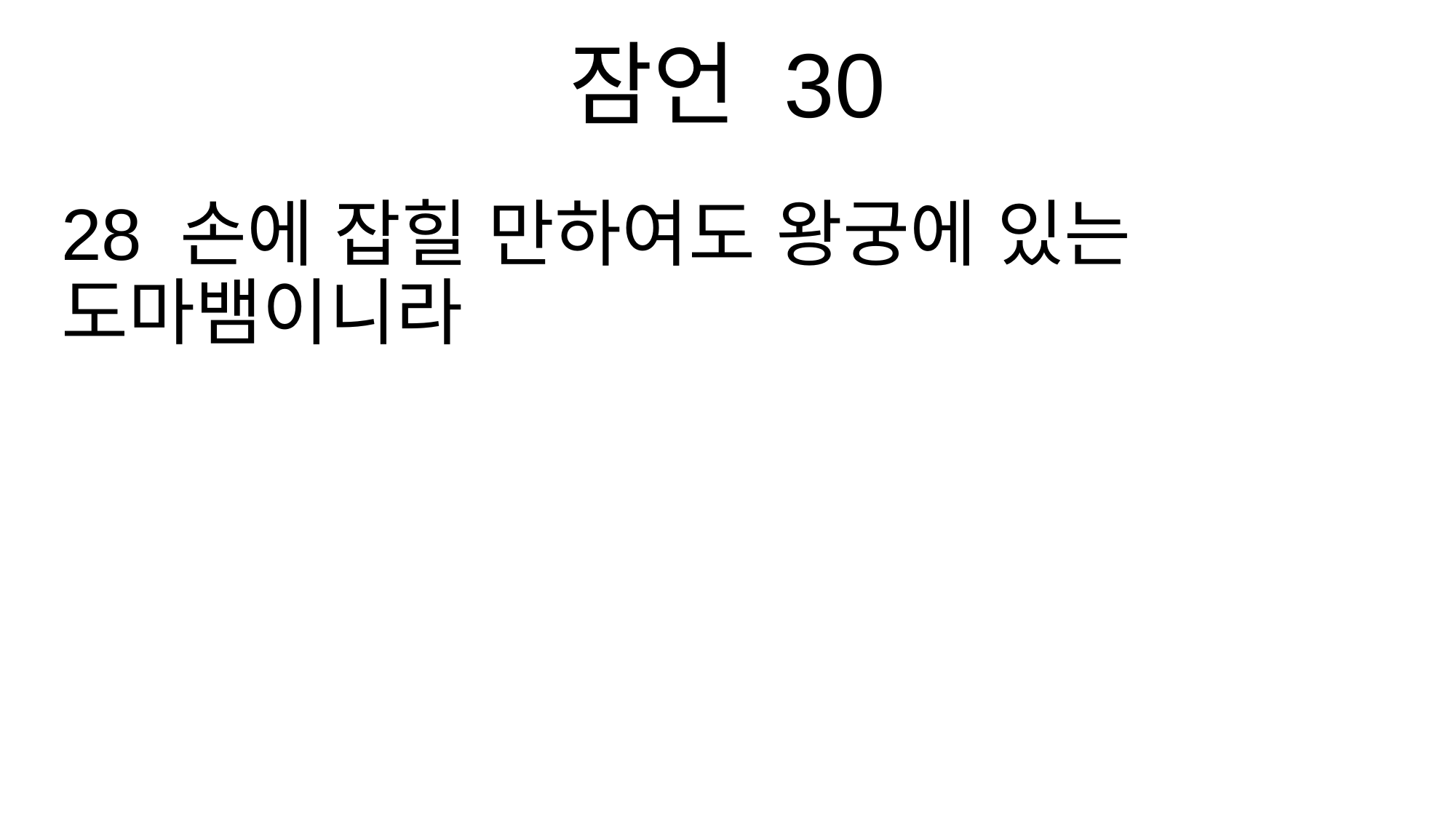

잠언 30
28 손에 잡힐 만하여도 왕궁에 있는 도마뱀이니라